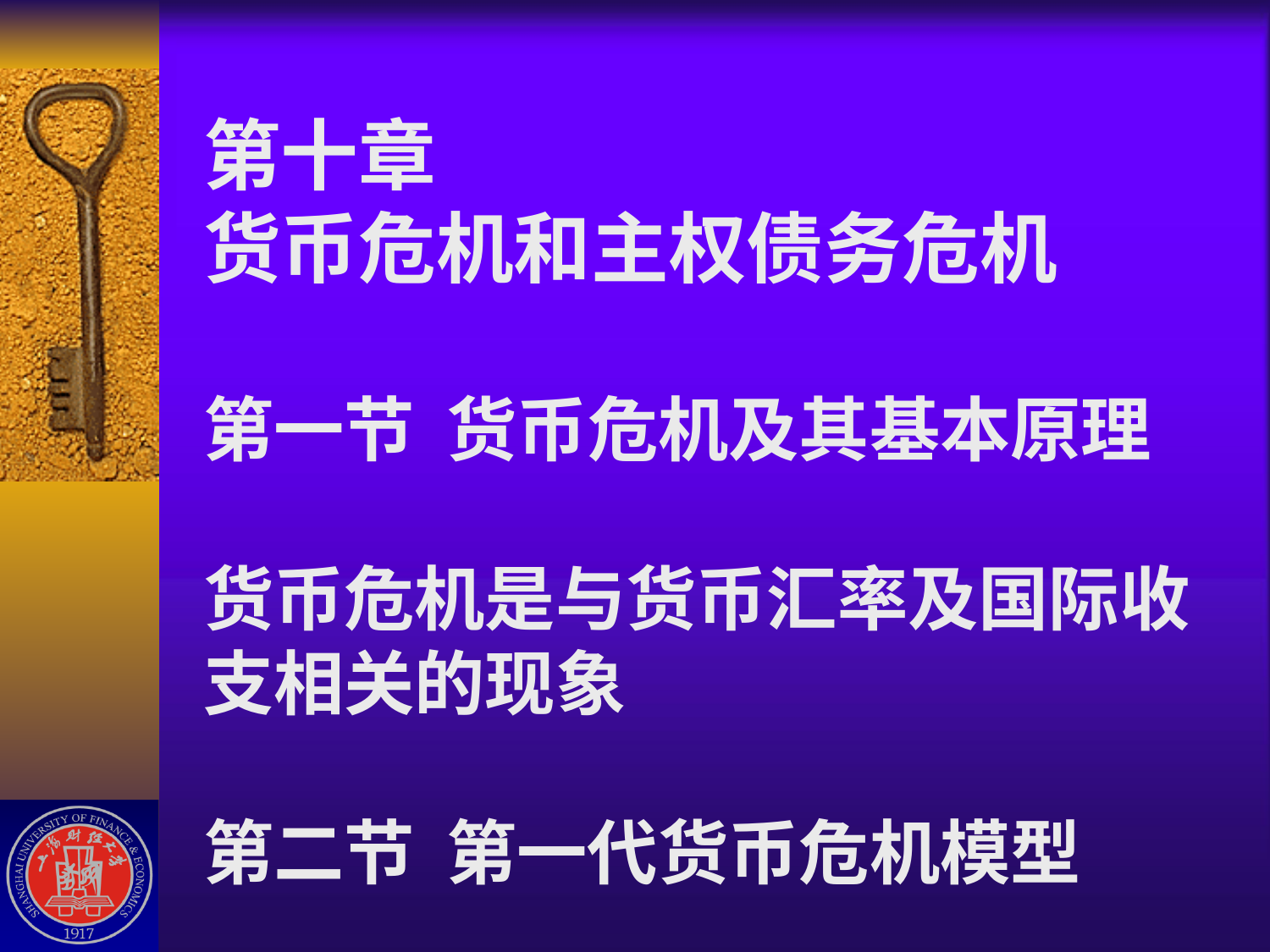

# 第十章 货币危机和主权债务危机 第一节  货币危机及其基本原理 货币危机是与货币汇率及国际收支相关的现象 第二节  第一代货币危机模型